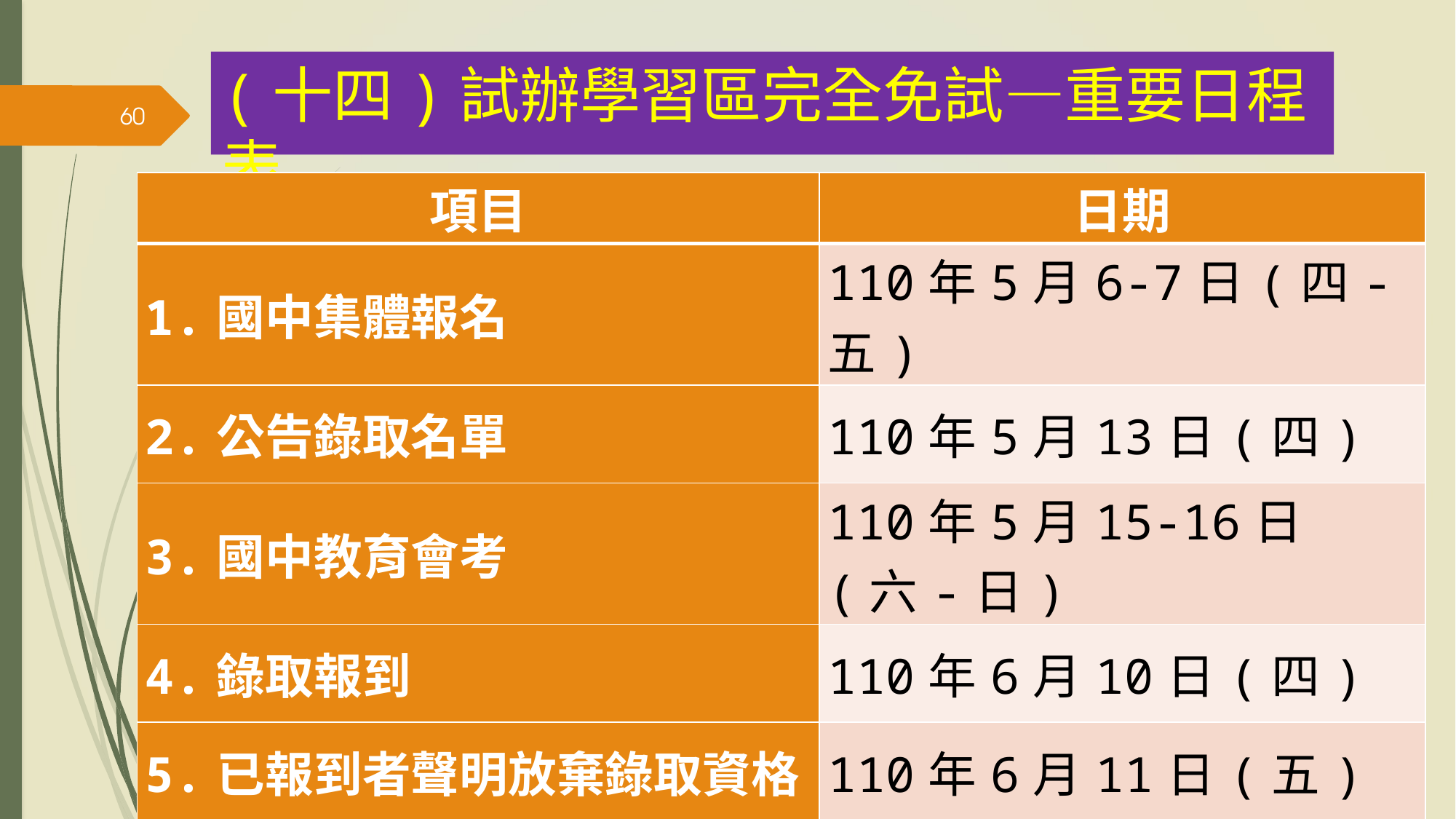

(十四)試辦學習區完全免試—重要日程表
60
| 項目 | 日期 |
| --- | --- |
| 1.國中集體報名 | 110年5月6-7日(四-五) |
| 2.公告錄取名單 | 110年5月13日(四) |
| 3.國中教育會考 | 110年5月15-16日(六-日) |
| 4.錄取報到 | 110年6月10日(四) |
| 5.已報到者聲明放棄錄取資格 | 110年6月11日(五) |